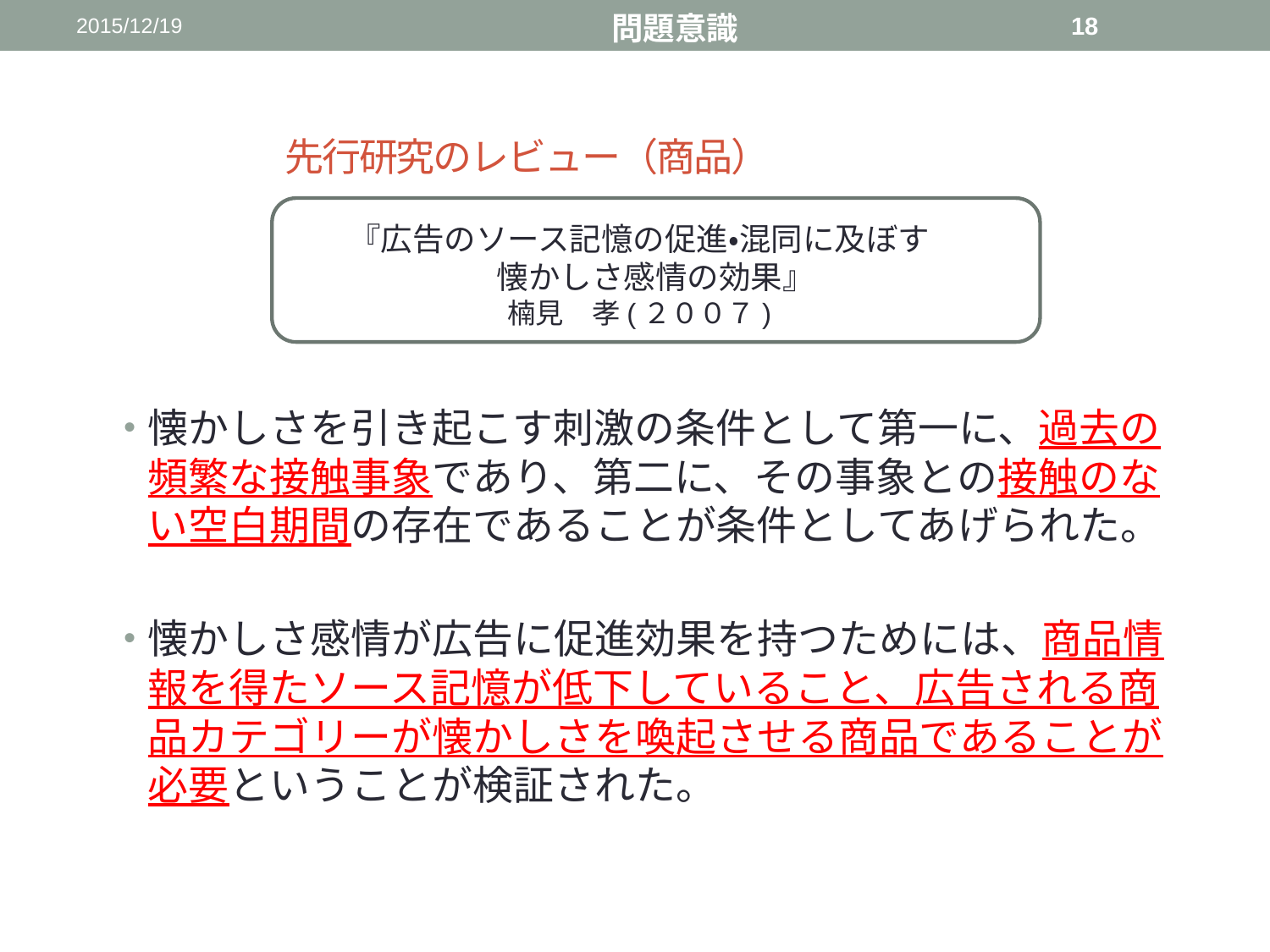

問題意識
2015/12/19
18
# 先行研究のレビュー（商品）

『広告のソース記憶の促進・混同に及ぼす
　懐かしさ感情の効果』
楠見　孝(２００７)
懐かしさを引き起こす刺激の条件として第一に、過去の頻繁な接触事象であり、第二に、その事象との接触のない空白期間の存在であることが条件としてあげられた。

懐かしさ感情が広告に促進効果を持つためには、商品情報を得たソース記憶が低下していること、広告される商品カテゴリーが懐かしさを喚起させる商品であることが必要ということが検証された。